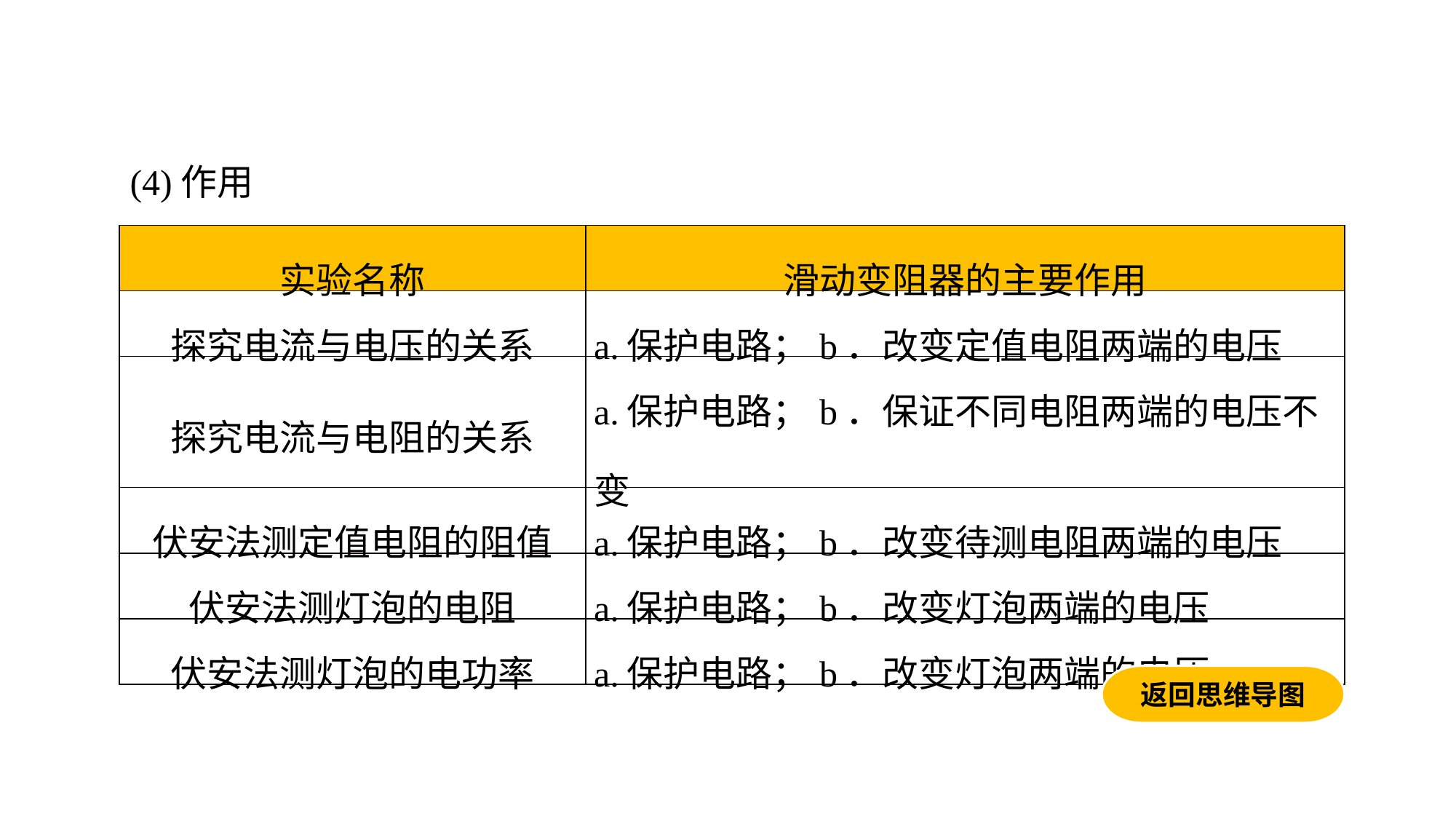

(4)作用
| 实验名称 | 滑动变阻器的主要作用 |
| --- | --- |
| 探究电流与电压的关系 | a.保护电路；b．改变定值电阻两端的电压 |
| 探究电流与电阻的关系 | a.保护电路；b．保证不同电阻两端的电压不变 |
| 伏安法测定值电阻的阻值 | a.保护电路；b．改变待测电阻两端的电压 |
| 伏安法测灯泡的电阻 | a.保护电路；b．改变灯泡两端的电压 |
| 伏安法测灯泡的电功率 | a.保护电路；b．改变灯泡两端的电压 |
返回思维导图